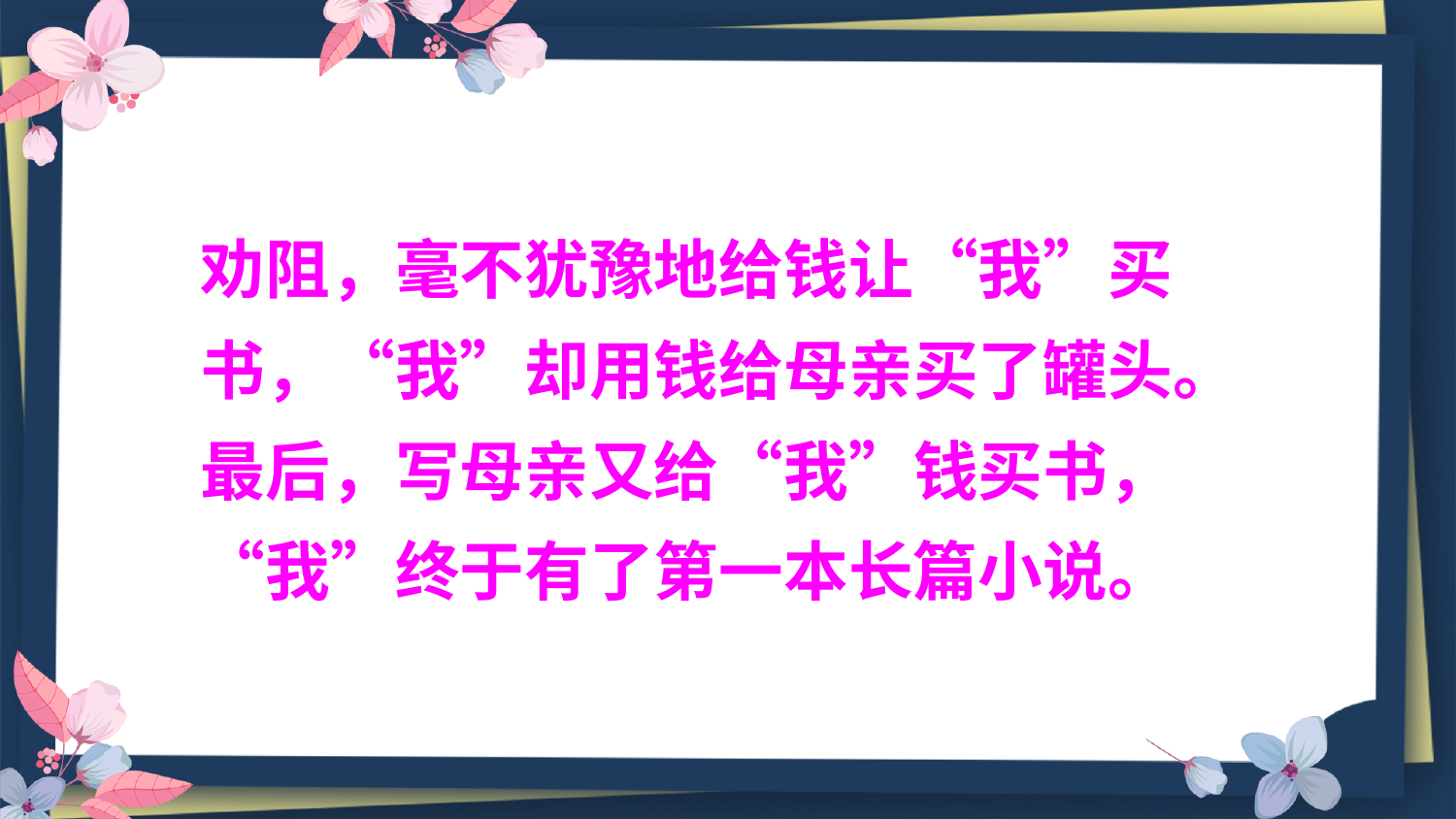

劝阻，毫不犹豫地给钱让“我”买书，“我”却用钱给母亲买了罐头。最后，写母亲又给“我”钱买书，“我”终于有了第一本长篇小说。